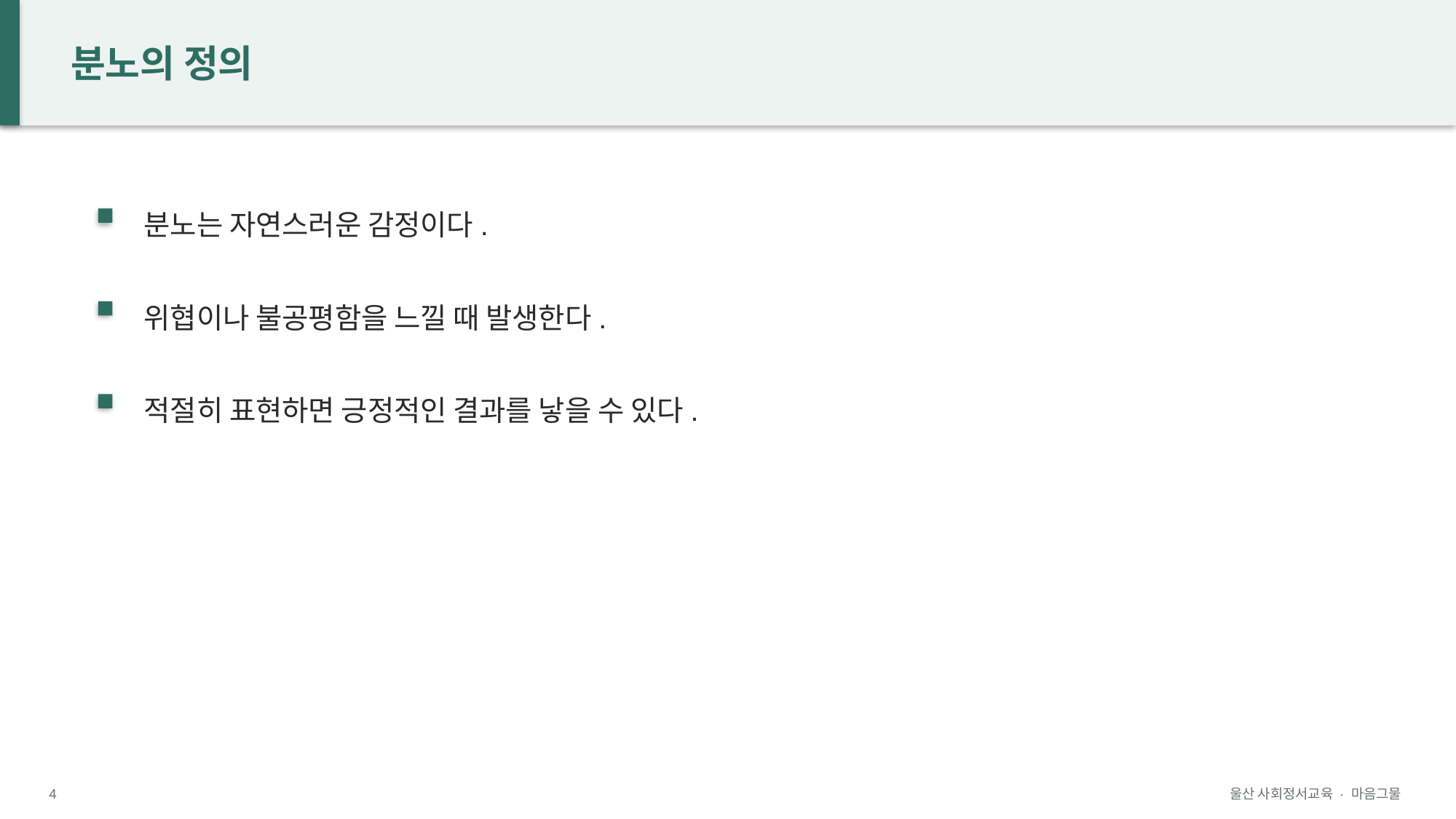

분노의 정의
분노는 자연스러운 감정이다.

위협이나 불공평함을 느낄 때 발생한다.

적절히 표현하면 긍정적인 결과를 낳을 수 있다.

4
울산 사회정서교육 · 마음그물